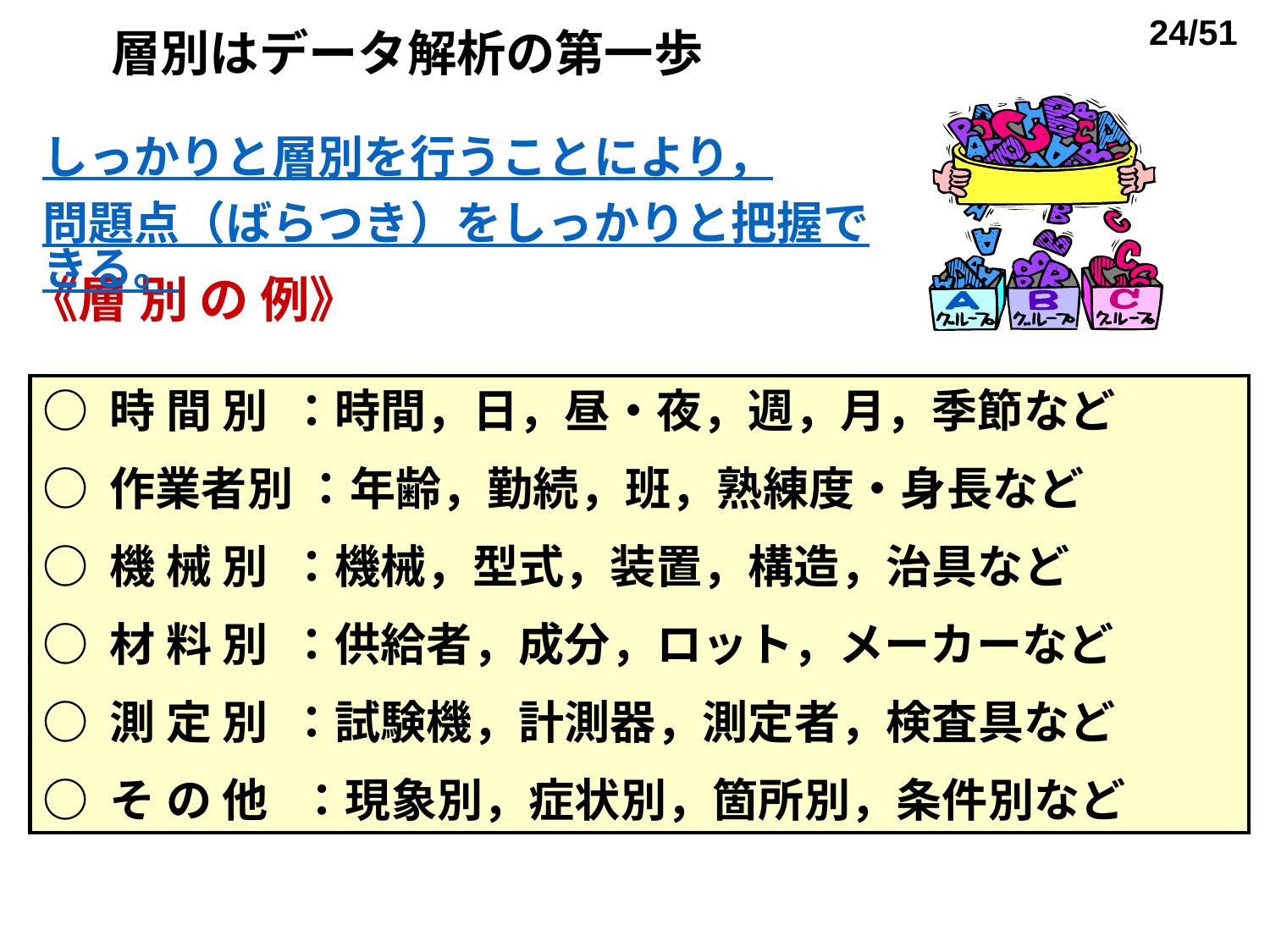

# 層別はデータ解析の第一歩
24/51

しっかりと層別を行うことにより，
問題点（ばらつき）をしっかりと把握できる。
《層 別 の 例》
○ 時 間 別  ：時間，日，昼・夜，週，月，季節など
○ 作業者別 ：年齢，勤続，班，熟練度・身長など
○ 機 械 別  ：機械，型式，装置，構造，治具など
○ 材 料 別  ：供給者，成分，ロット，メーカーなど
○ 測 定 別  ：試験機，計測器，測定者，検査具など
○ そ の 他   ：現象別，症状別，箇所別，条件別など